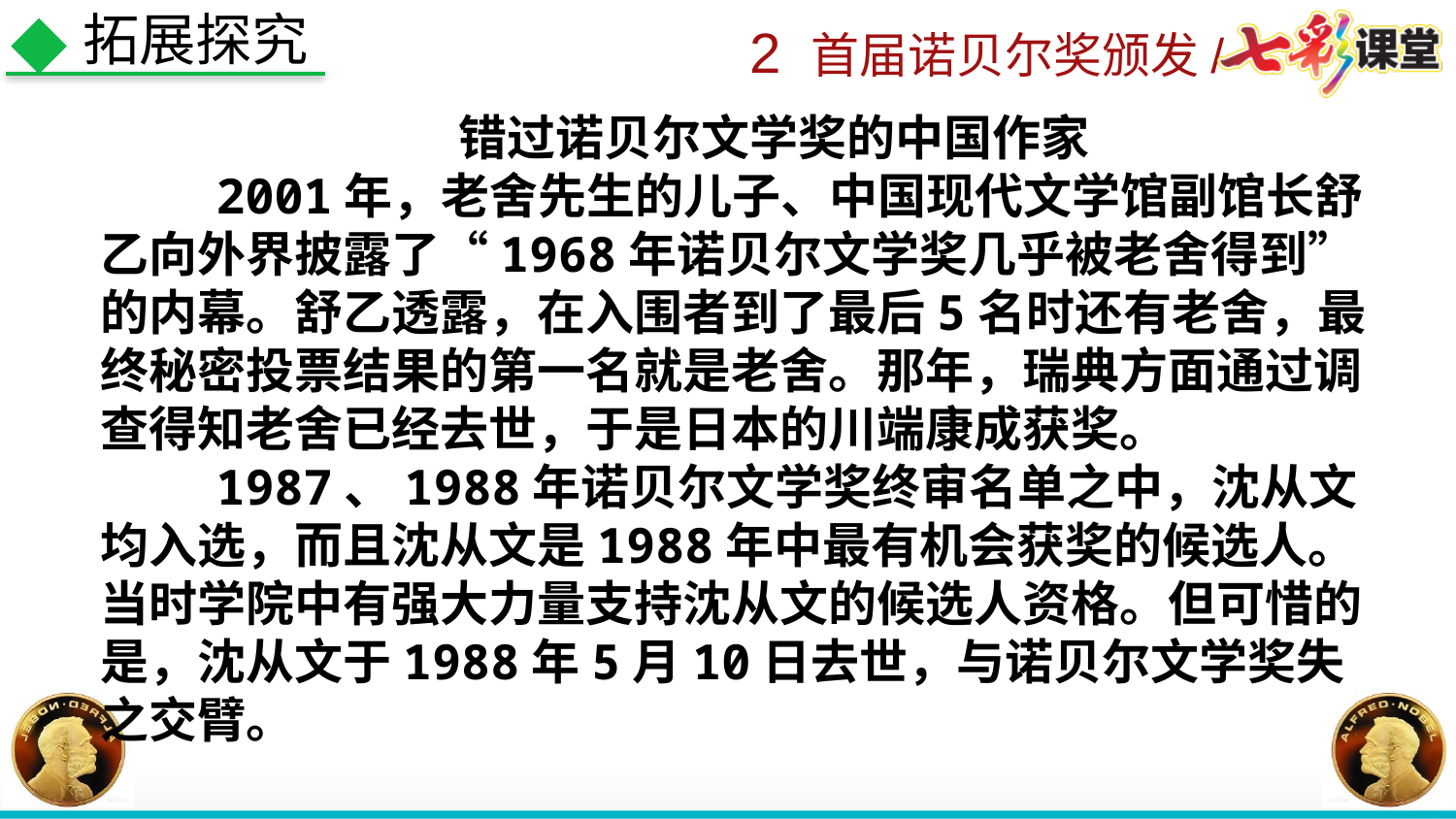

拓展探究

错过诺贝尔文学奖的中国作家
  2001年，老舍先生的儿子、中国现代文学馆副馆长舒乙向外界披露了“1968年诺贝尔文学奖几乎被老舍得到”的内幕。舒乙透露，在入围者到了最后5名时还有老舍，最终秘密投票结果的第一名就是老舍。那年，瑞典方面通过调查得知老舍已经去世，于是日本的川端康成获奖。
  1987、1988年诺贝尔文学奖终审名单之中，沈从文均入选，而且沈从文是1988年中最有机会获奖的候选人。当时学院中有强大力量支持沈从文的候选人资格。但可惜的是，沈从文于1988年5月10日去世，与诺贝尔文学奖失之交臂。